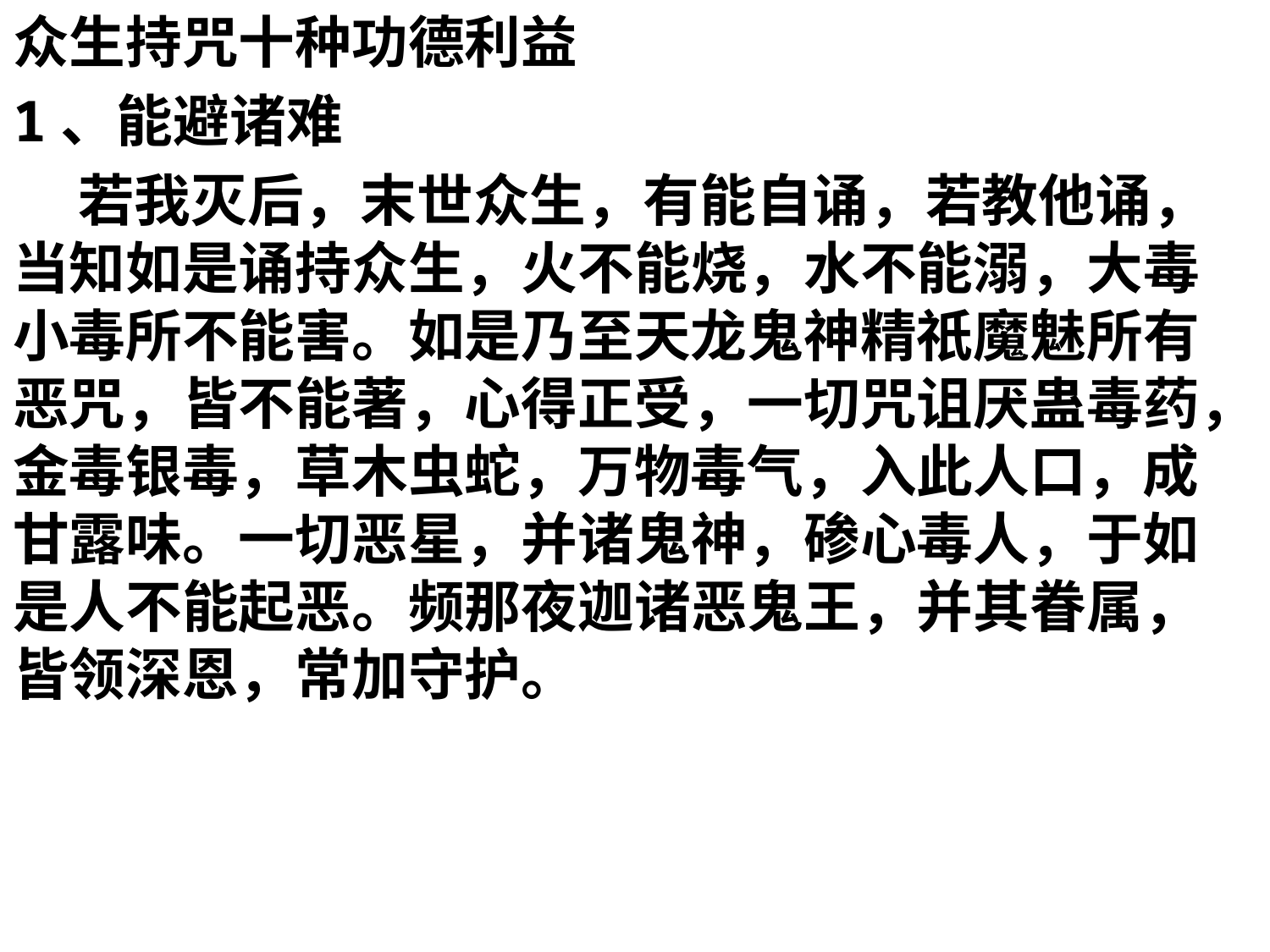

众生持咒十种功德利益
1、能避诸难
    若我灭后，末世众生，有能自诵，若教他诵，当知如是诵持众生，火不能烧，水不能溺，大毒小毒所不能害。如是乃至天龙鬼神精祇魔魅所有恶咒，皆不能著，心得正受，一切咒诅厌蛊毒药，金毒银毒，草木虫蛇，万物毒气，入此人口，成甘露味。一切恶星，并诸鬼神，碜心毒人，于如是人不能起恶。频那夜迦诸恶鬼王，并其眷属，皆领深恩，常加守护。